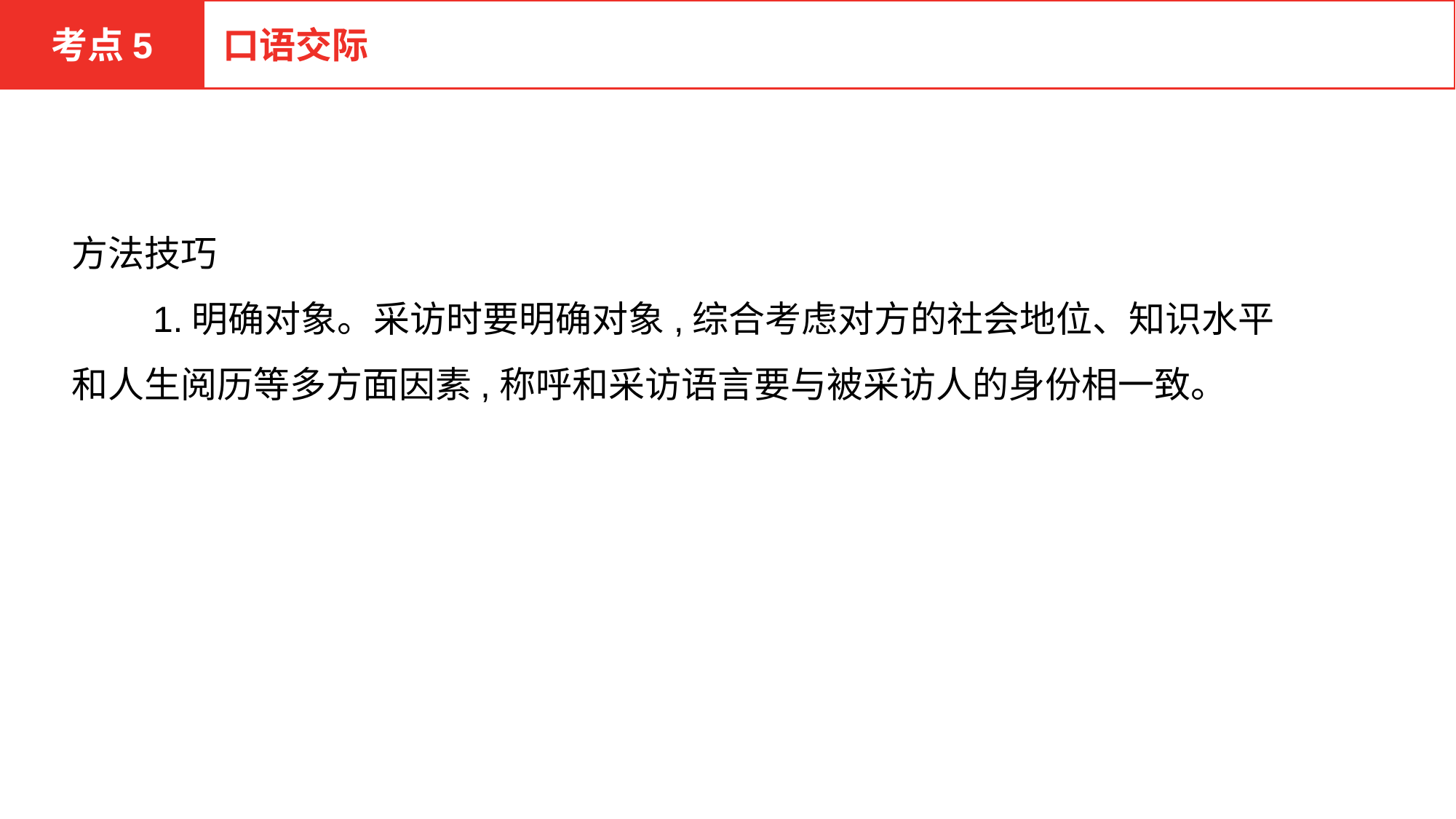

考点5
口语交际
方法技巧
　　1.明确对象。采访时要明确对象,综合考虑对方的社会地位、知识水平和人生阅历等多方面因素,称呼和采访语言要与被采访人的身份相一致。